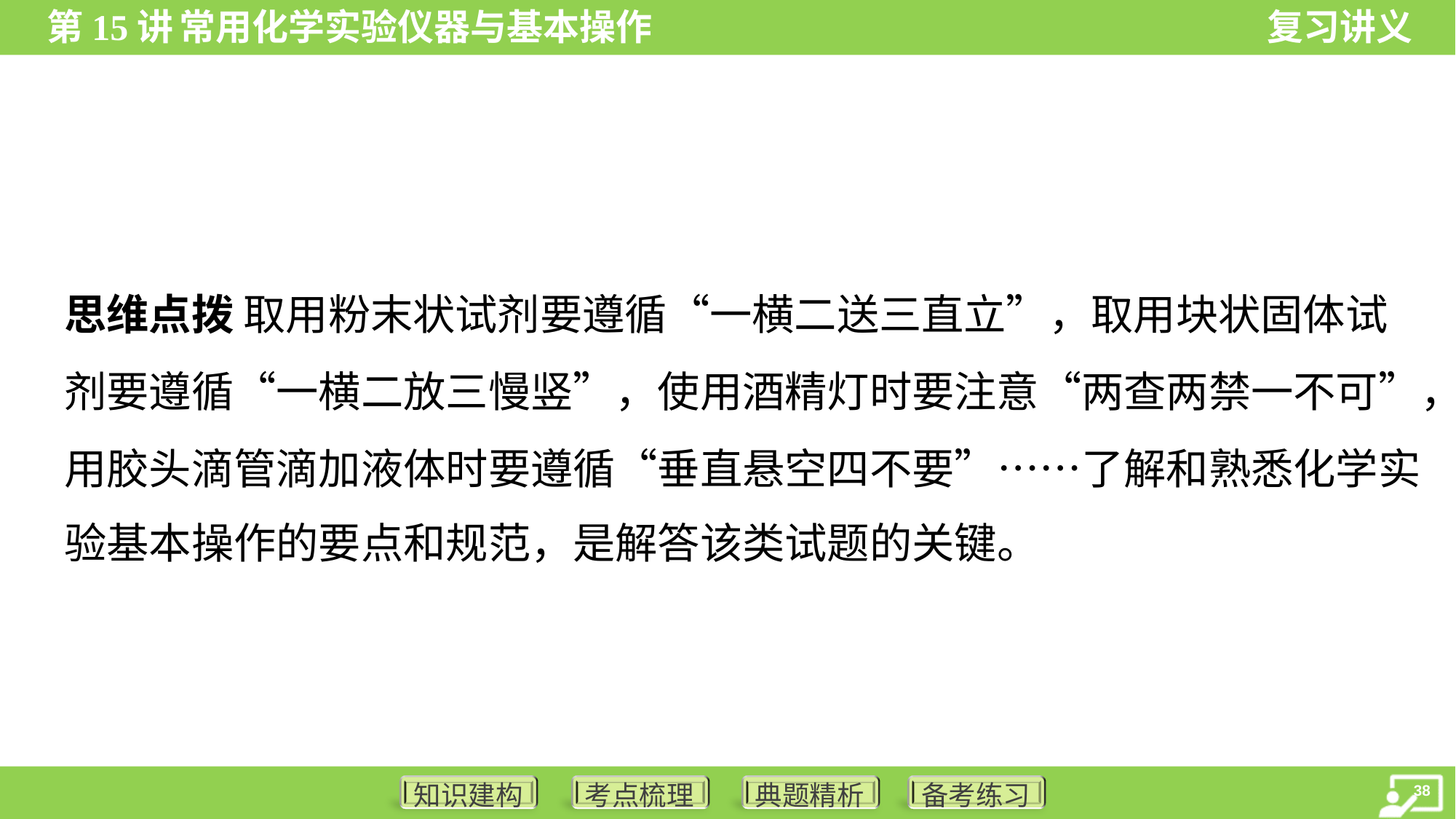

思维点拨 取用粉末状试剂要遵循“一横二送三直立”，取用块状固体试
剂要遵循“一横二放三慢竖”，使用酒精灯时要注意“两查两禁一不可”，
用胶头滴管滴加液体时要遵循“垂直悬空四不要”……了解和熟悉化学实
验基本操作的要点和规范，是解答该类试题的关键。